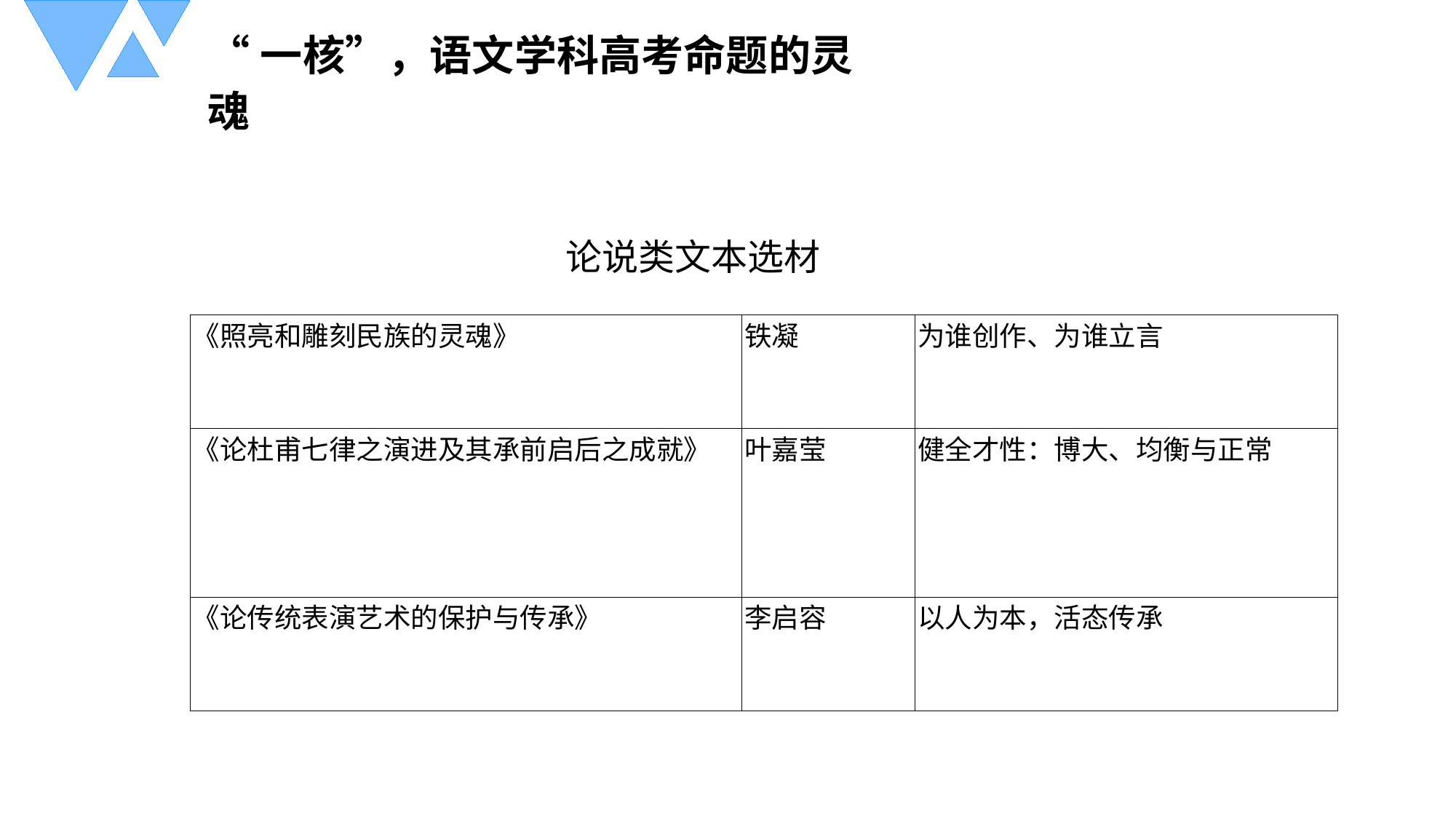

“一核”，语文学科高考命题的灵魂
论说类文本选材

| 《照亮和雕刻民族的灵魂》 | 铁凝 | 为谁创作、为谁立言 |
| --- | --- | --- |
| 《论杜甫七律之演进及其承前启后之成就》 | 叶嘉莹 | 健全才性：博大、均衡与正常 |
| 《论传统表演艺术的保护与传承》 | 李启容 | 以人为本，活态传承 |